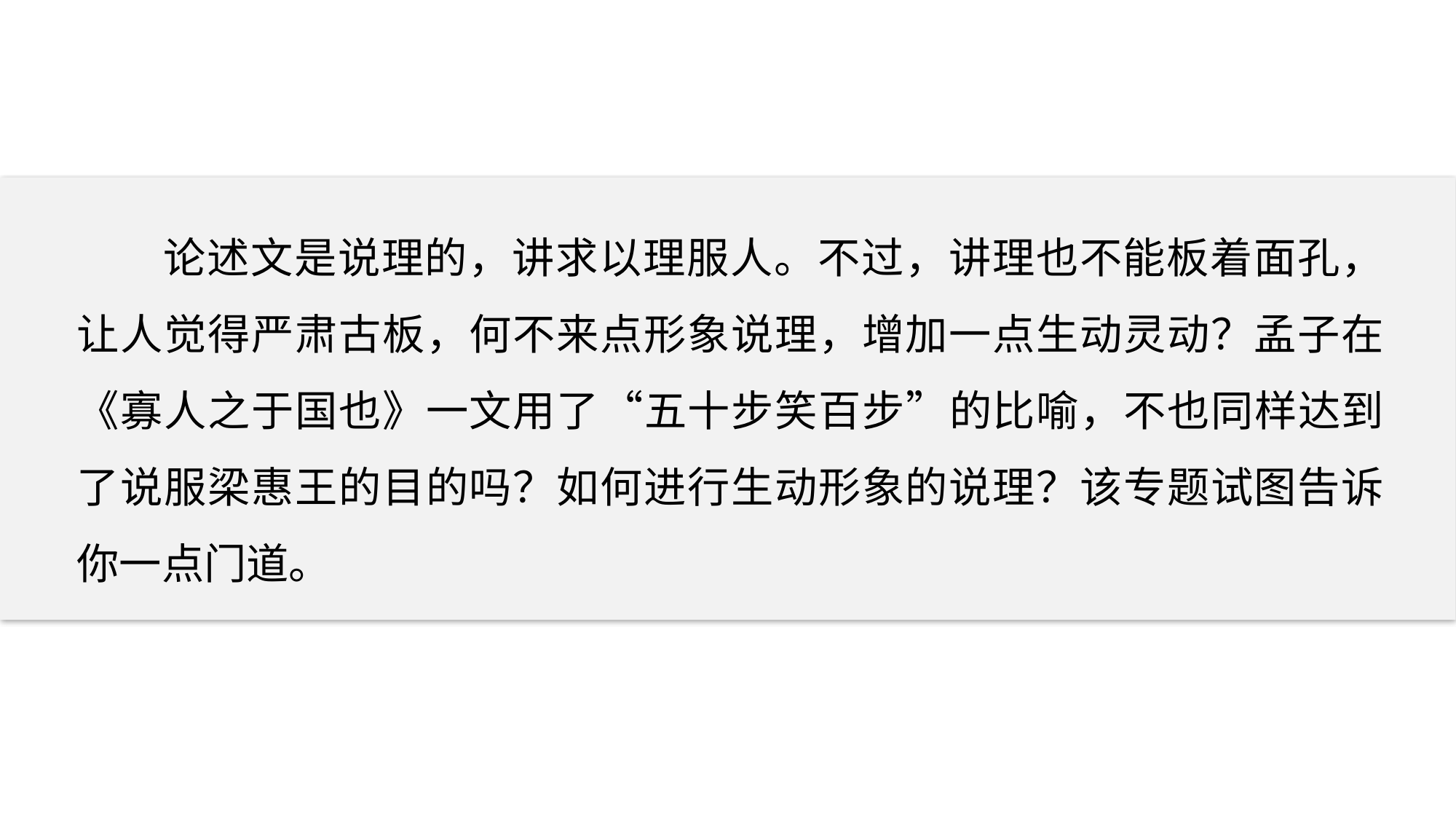

论述文是说理的，讲求以理服人。不过，讲理也不能板着面孔，让人觉得严肃古板，何不来点形象说理，增加一点生动灵动？孟子在《寡人之于国也》一文用了“五十步笑百步”的比喻，不也同样达到了说服梁惠王的目的吗？如何进行生动形象的说理？该专题试图告诉你一点门道。